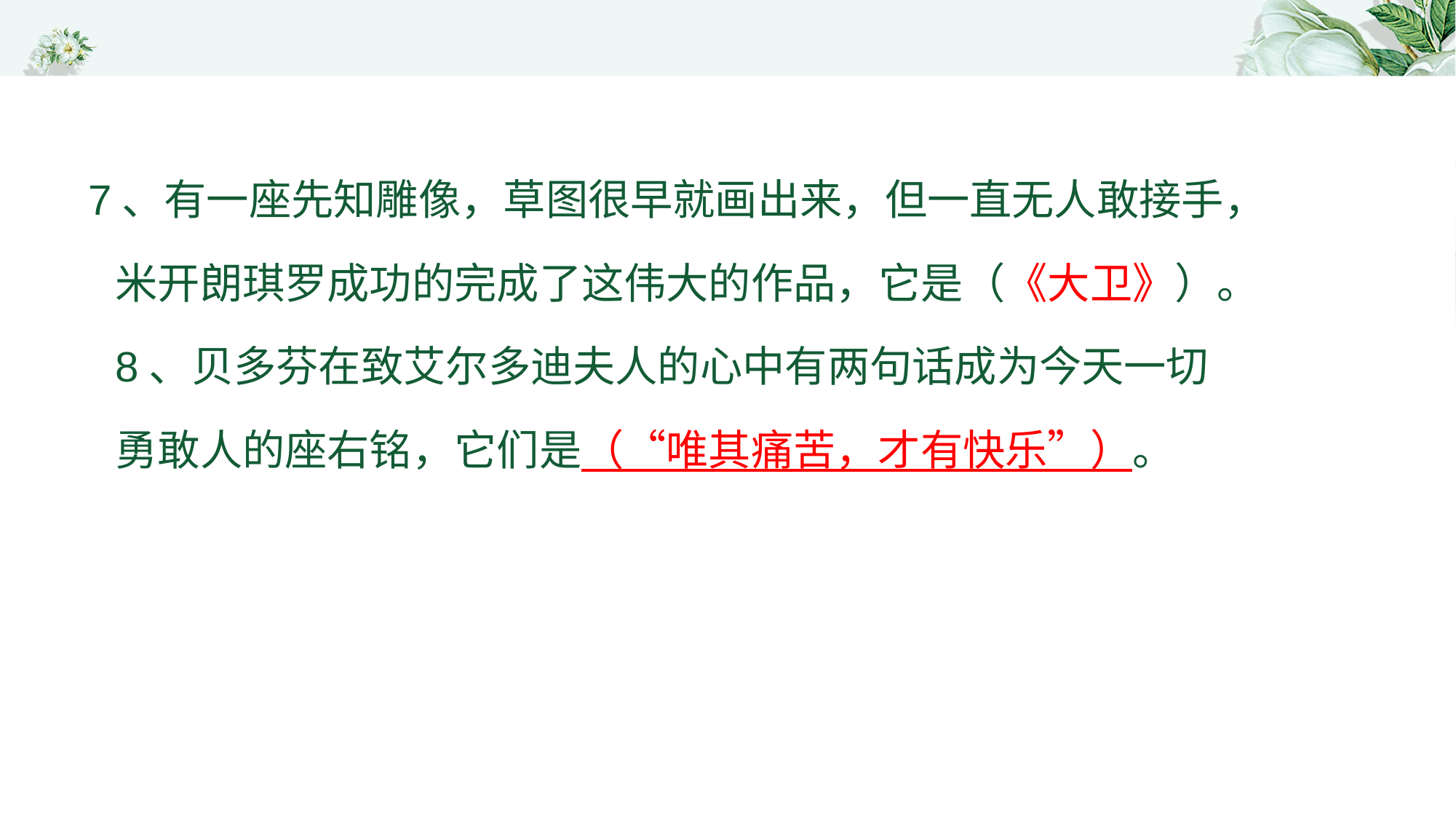

7、有一座先知雕像，草图很早就画出来，但一直无人敢接手，米开朗琪罗成功的完成了这伟大的作品，它是（《大卫》）。8、贝多芬在致艾尔多迪夫人的心中有两句话成为今天一切勇敢人的座右铭，它们是（“唯其痛苦，才有快乐”）。